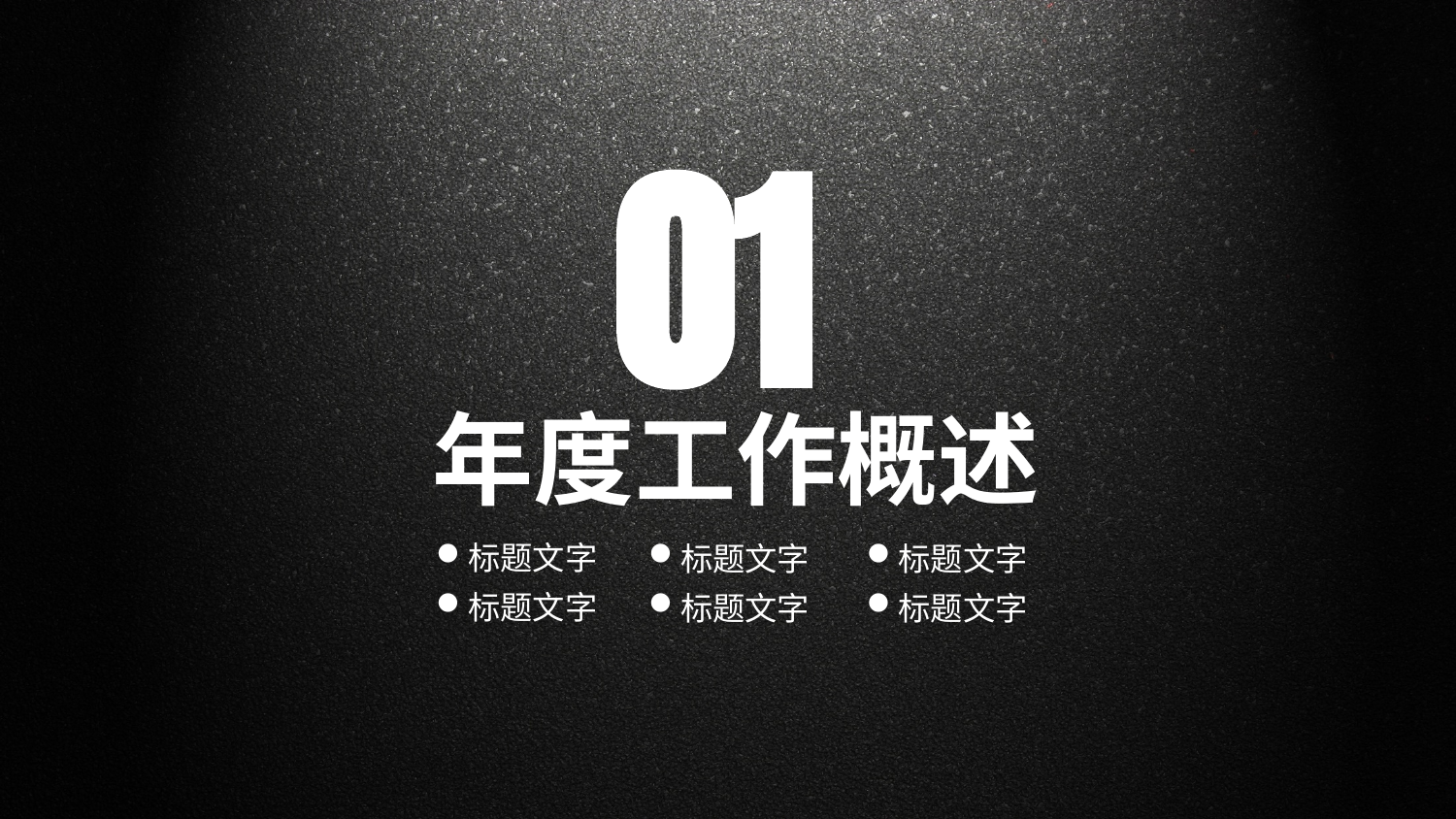

01
年度工作概述
标题文字
标题文字
标题文字
标题文字
标题文字
标题文字